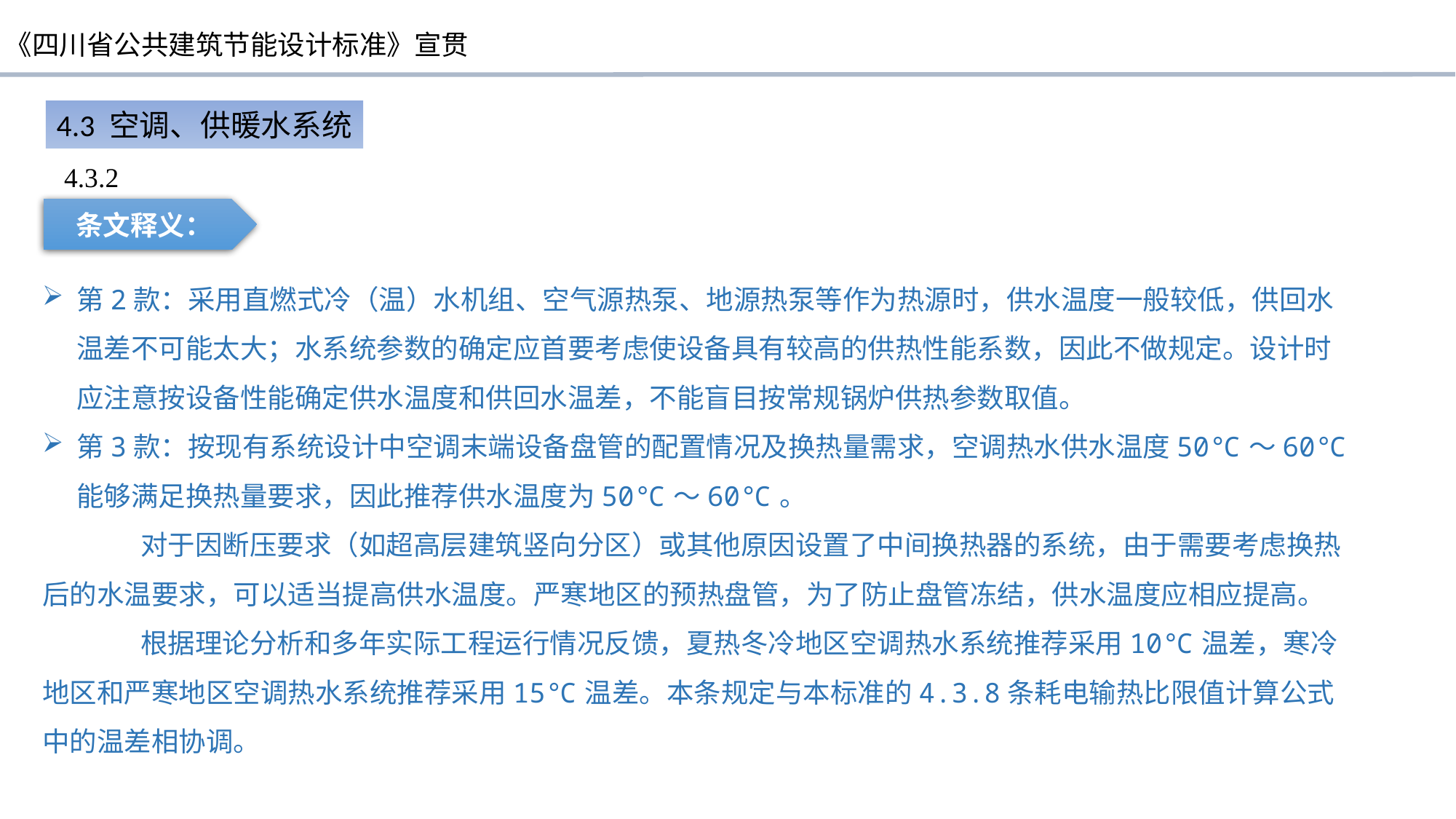

4.3 空调、供暖水系统
4.3.2
条文释义：
第2款：采用直燃式冷（温）水机组、空气源热泵、地源热泵等作为热源时，供水温度一般较低，供回水温差不可能太大；水系统参数的确定应首要考虑使设备具有较高的供热性能系数，因此不做规定。设计时应注意按设备性能确定供水温度和供回水温差，不能盲目按常规锅炉供热参数取值。
第3款：按现有系统设计中空调末端设备盘管的配置情况及换热量需求，空调热水供水温度50℃～60℃能够满足换热量要求，因此推荐供水温度为50℃～60℃。
      对于因断压要求（如超高层建筑竖向分区）或其他原因设置了中间换热器的系统，由于需要考虑换热后的水温要求，可以适当提高供水温度。严寒地区的预热盘管，为了防止盘管冻结，供水温度应相应提高。
      根据理论分析和多年实际工程运行情况反馈，夏热冬冷地区空调热水系统推荐采用10℃温差，寒冷地区和严寒地区空调热水系统推荐采用15℃温差。本条规定与本标准的4.3.8条耗电输热比限值计算公式中的温差相协调。